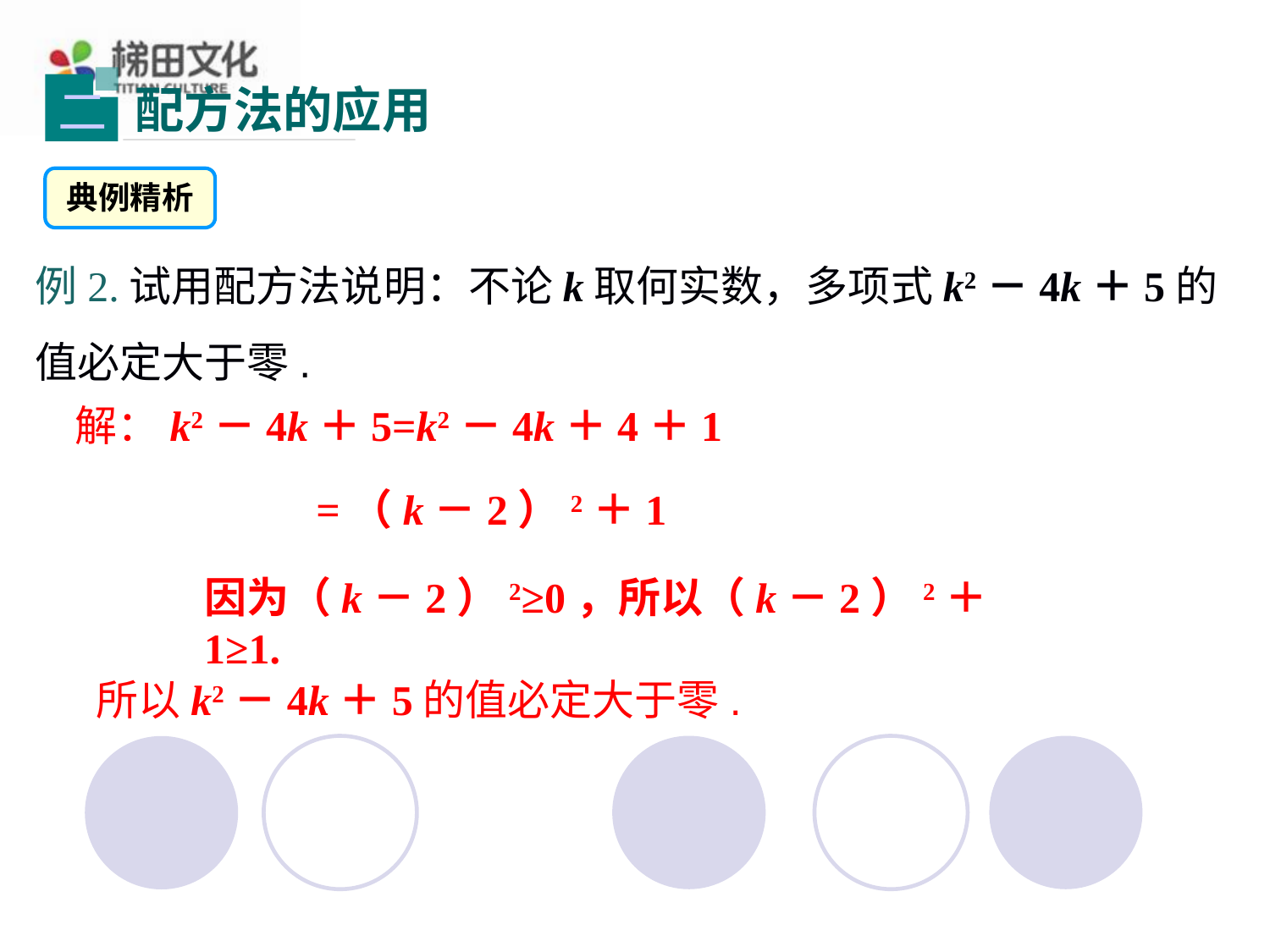

配方法的应用
二

典例精析
例2.试用配方法说明：不论k取何实数，多项式k2－4k＋5的值必定大于零.
解：k2－4k＋5=k2－4k＋4＋1
=（k－2）2＋1
因为（k－2）2≥0，所以（k－2）2＋1≥1.
所以k2－4k＋5的值必定大于零.